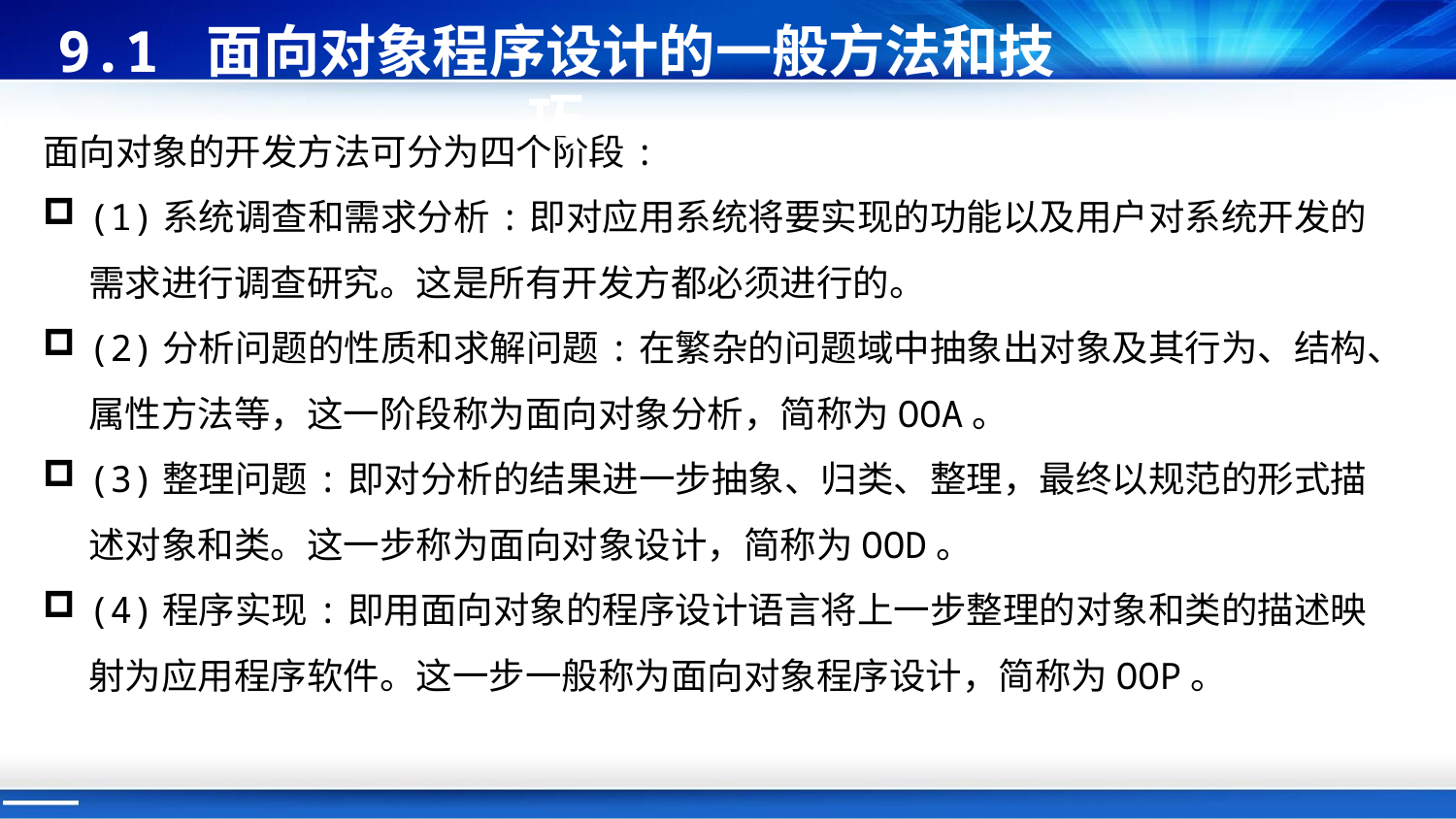

9.1 面向对象程序设计的一般方法和技巧
面向对象的开发方法可分为四个阶段:
(1)系统调查和需求分析:即对应用系统将要实现的功能以及用户对系统开发的需求进行调查研究。这是所有开发方都必须进行的。
(2)分析问题的性质和求解问题:在繁杂的问题域中抽象出对象及其行为、结构、属性方法等，这一阶段称为面向对象分析，简称为OOA。
(3)整理问题:即对分析的结果进一步抽象、归类、整理，最终以规范的形式描述对象和类。这一步称为面向对象设计，简称为OOD。
(4)程序实现:即用面向对象的程序设计语言将上一步整理的对象和类的描述映射为应用程序软件。这一步一般称为面向对象程序设计，简称为OOP。